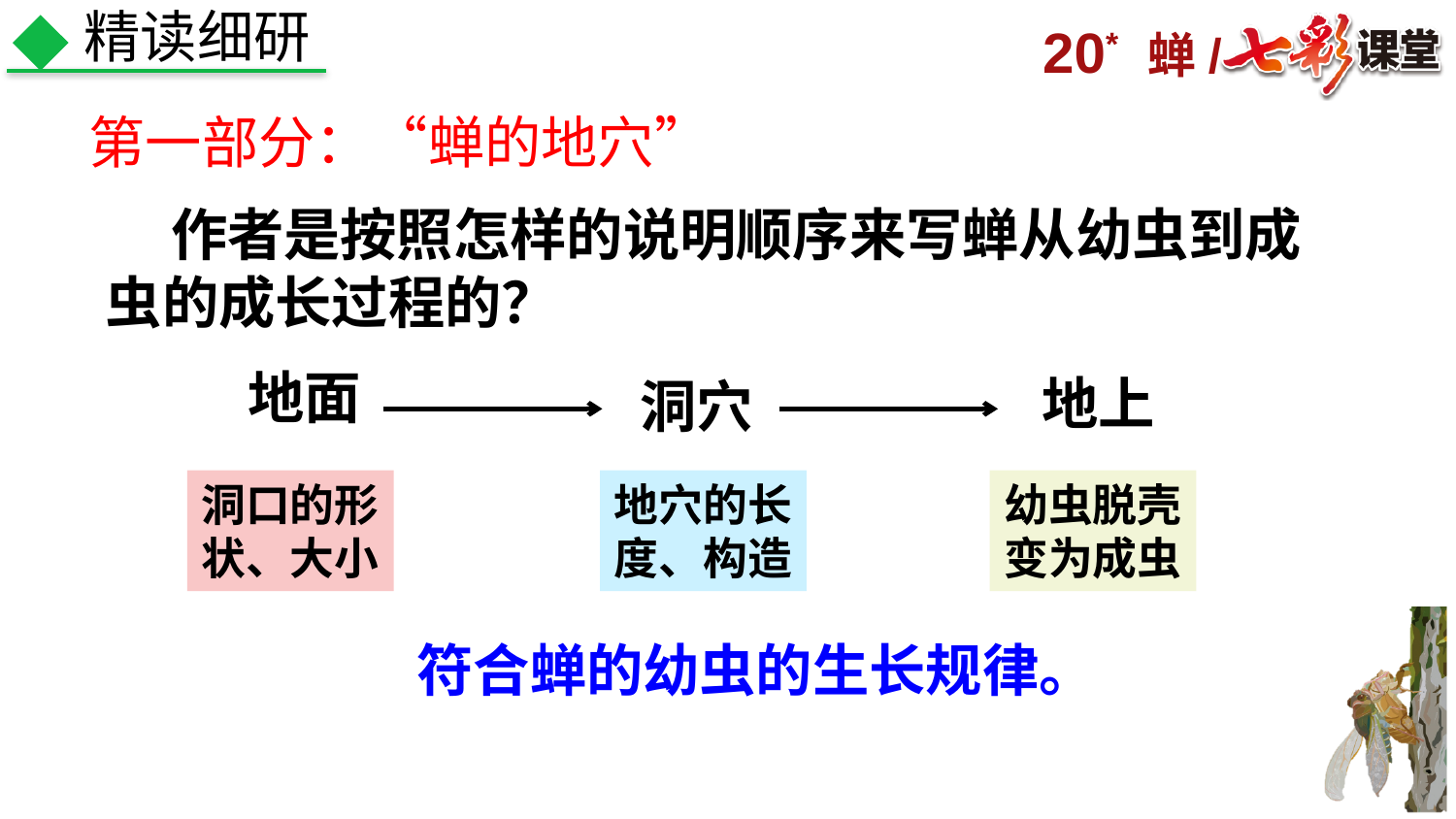

精读细研

第一部分：“蝉的地穴”
    作者是按照怎样的说明顺序来写蝉从幼虫到成虫的成长过程的？
地面
地上
洞穴
洞口的形
状、大小
地穴的长
度、构造
幼虫脱壳
变为成虫
符合蝉的幼虫的生长规律。